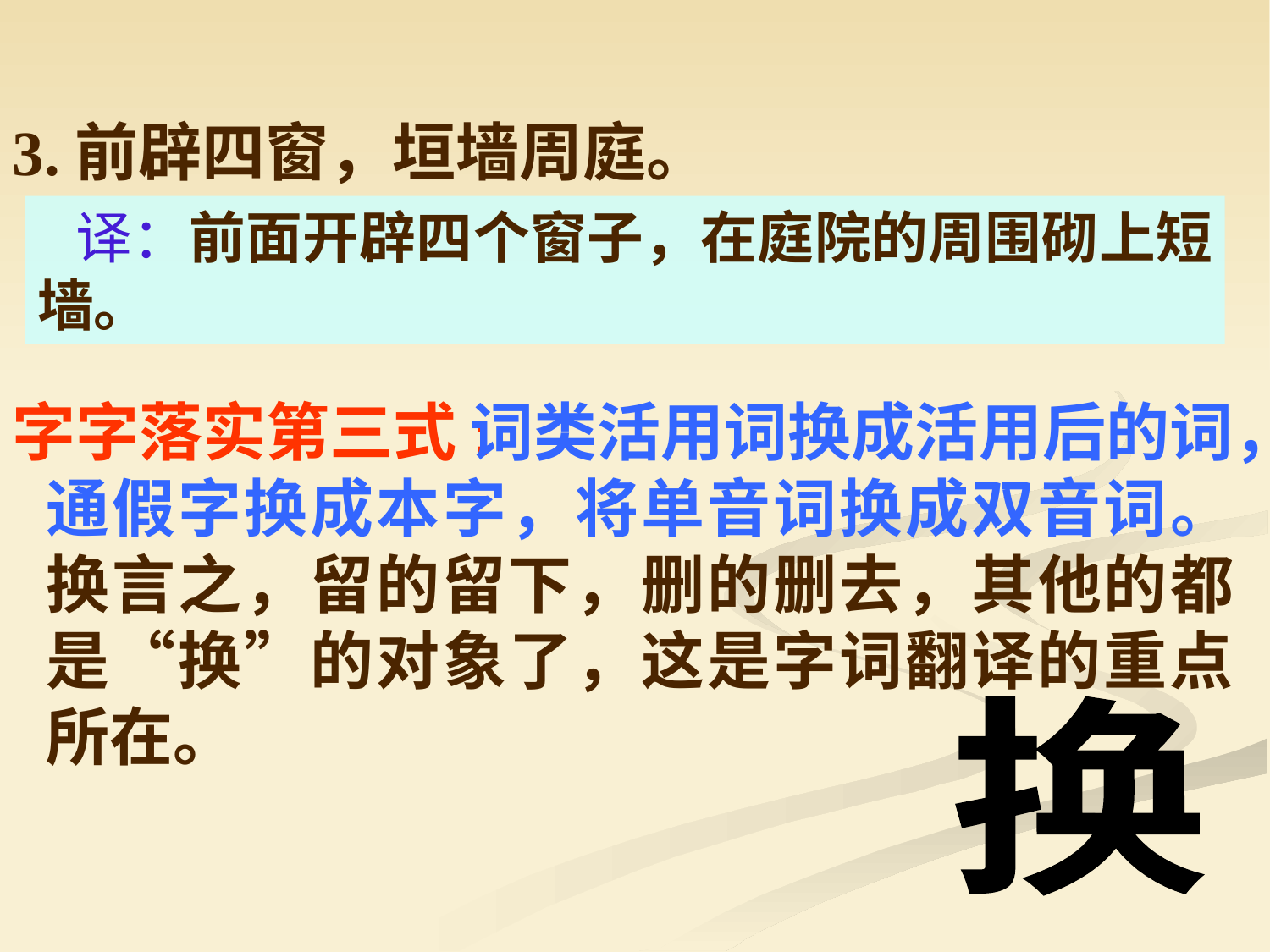

3.前辟四窗，垣墙周庭。
    译：前面开辟四个窗子，在庭院的周围砌上短墙。
字字落实第三式:
                            词类活用词换成活用后的词，通假字换成本字，将单音词换成双音词。换言之，留的留下，删的删去，其他的都是“换”的对象了，这是字词翻译的重点所在。
换